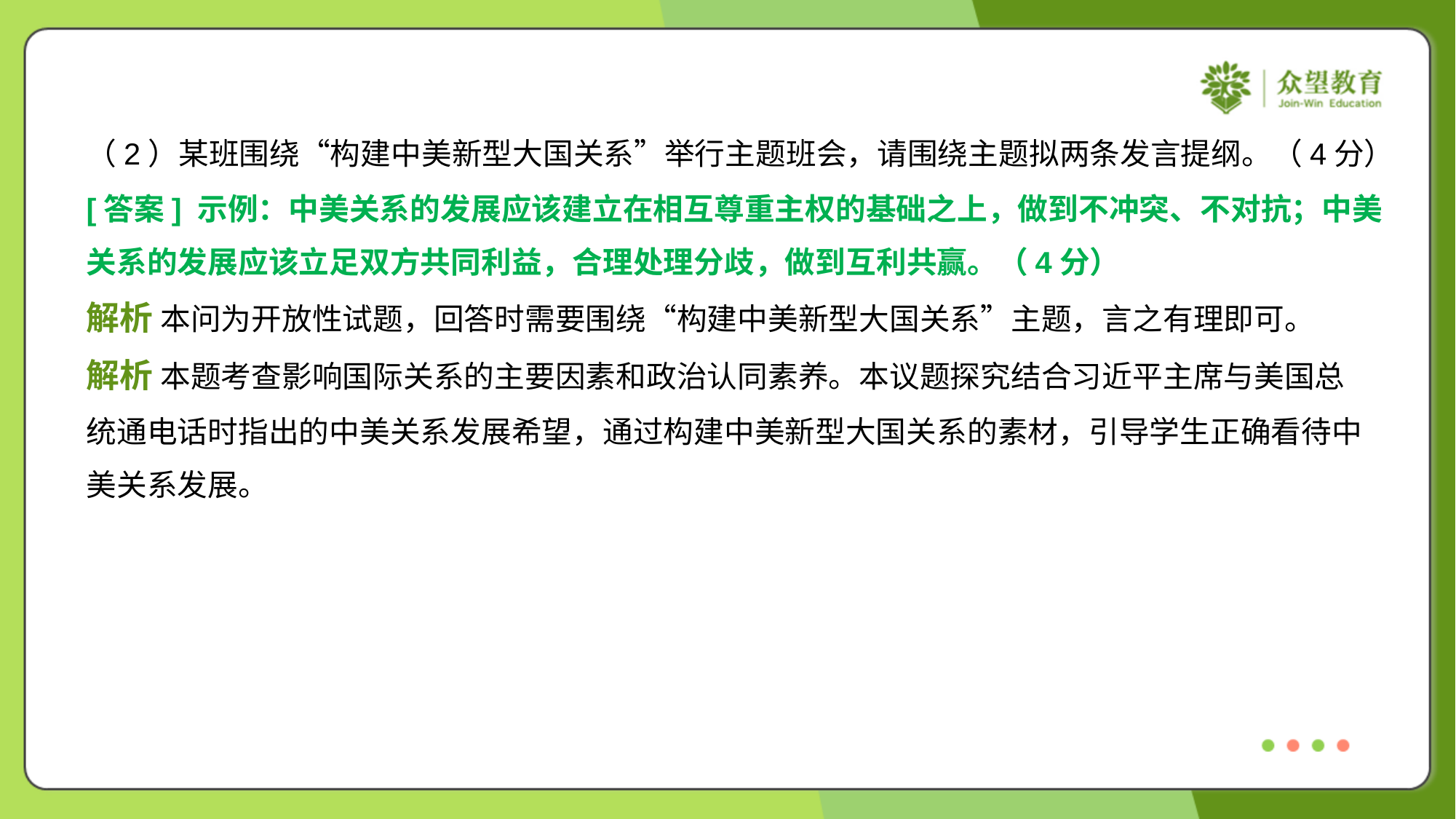

（2）某班围绕“构建中美新型大国关系”举行主题班会，请围绕主题拟两条发言提纲。（4分）
[答案] 示例：中美关系的发展应该建立在相互尊重主权的基础之上，做到不冲突、不对抗；中美
关系的发展应该立足双方共同利益，合理处理分歧，做到互利共赢。（4分）
解析 本问为开放性试题，回答时需要围绕“构建中美新型大国关系”主题，言之有理即可。
解析 本题考查影响国际关系的主要因素和政治认同素养。本议题探究结合习近平主席与美国总
统通电话时指出的中美关系发展希望，通过构建中美新型大国关系的素材，引导学生正确看待中
美关系发展。